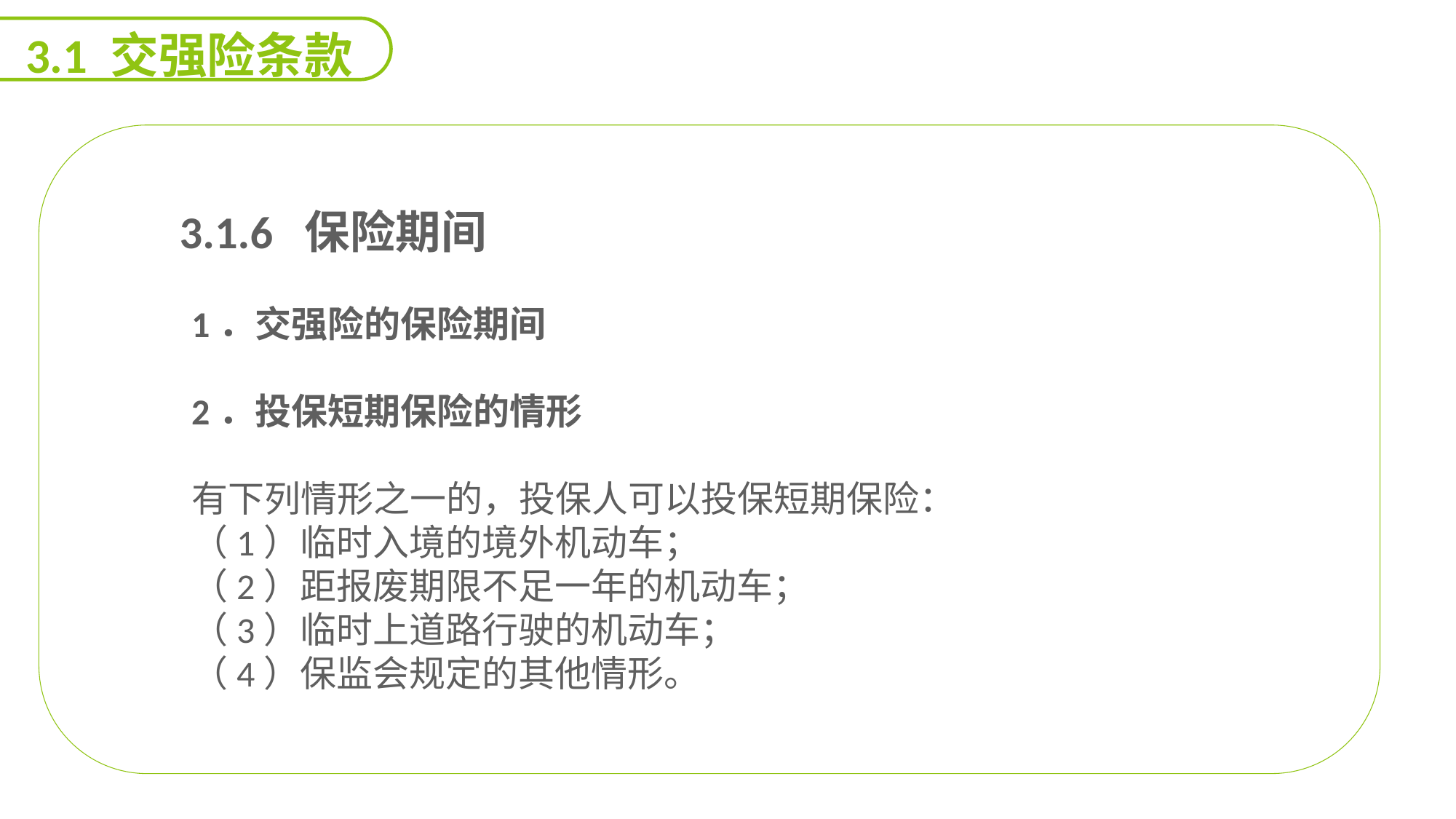

3.1 交强险条款

 3.1.6  保险期间

1．交强险的保险期间

2．投保短期保险的情形

有下列情形之一的，投保人可以投保短期保险：
（1）临时入境的境外机动车；
（2）距报废期限不足一年的机动车；
（3）临时上道路行驶的机动车；
（4）保监会规定的其他情形。
能力
目标
延迟符